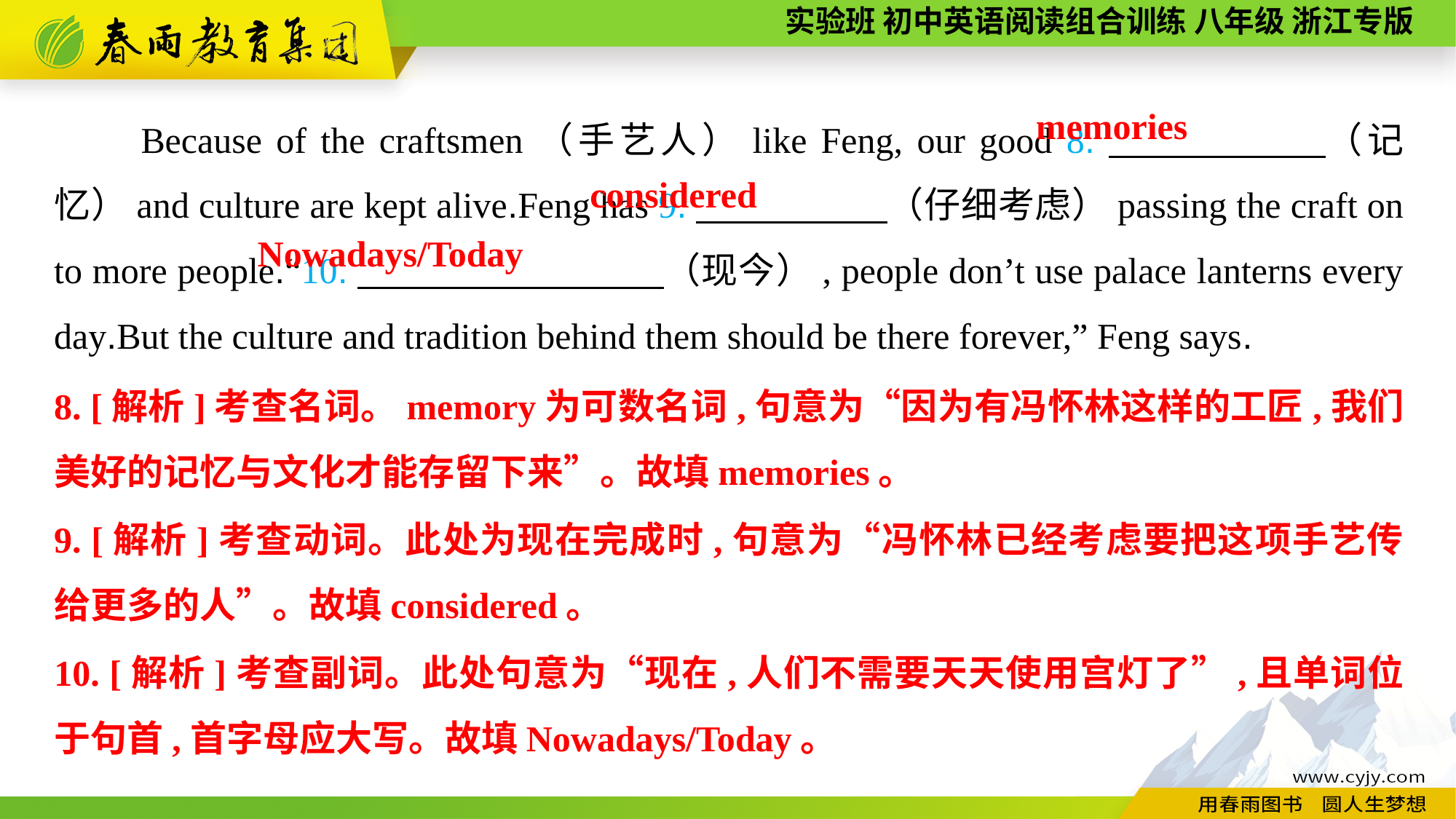

Because of the craftsmen（手艺人）like Feng, our good 8.　    　　　（记忆）and culture are kept alive.Feng has 9.　     　　　（仔细考虑）passing the craft on to more people.“10.　　　                 　（现今）, people don’t use palace lanterns every day.But the culture and tradition behind them should be there forever,” Feng says.
memories
considered
Nowadays/Today
8. [解析]考查名词。memory为可数名词,句意为“因为有冯怀林这样的工匠,我们美好的记忆与文化才能存留下来”。故填memories。
9. [解析]考查动词。此处为现在完成时,句意为“冯怀林已经考虑要把这项手艺传给更多的人”。故填considered。
10. [解析]考查副词。此处句意为“现在,人们不需要天天使用宫灯了”,且单词位于句首,首字母应大写。故填Nowadays/Today。